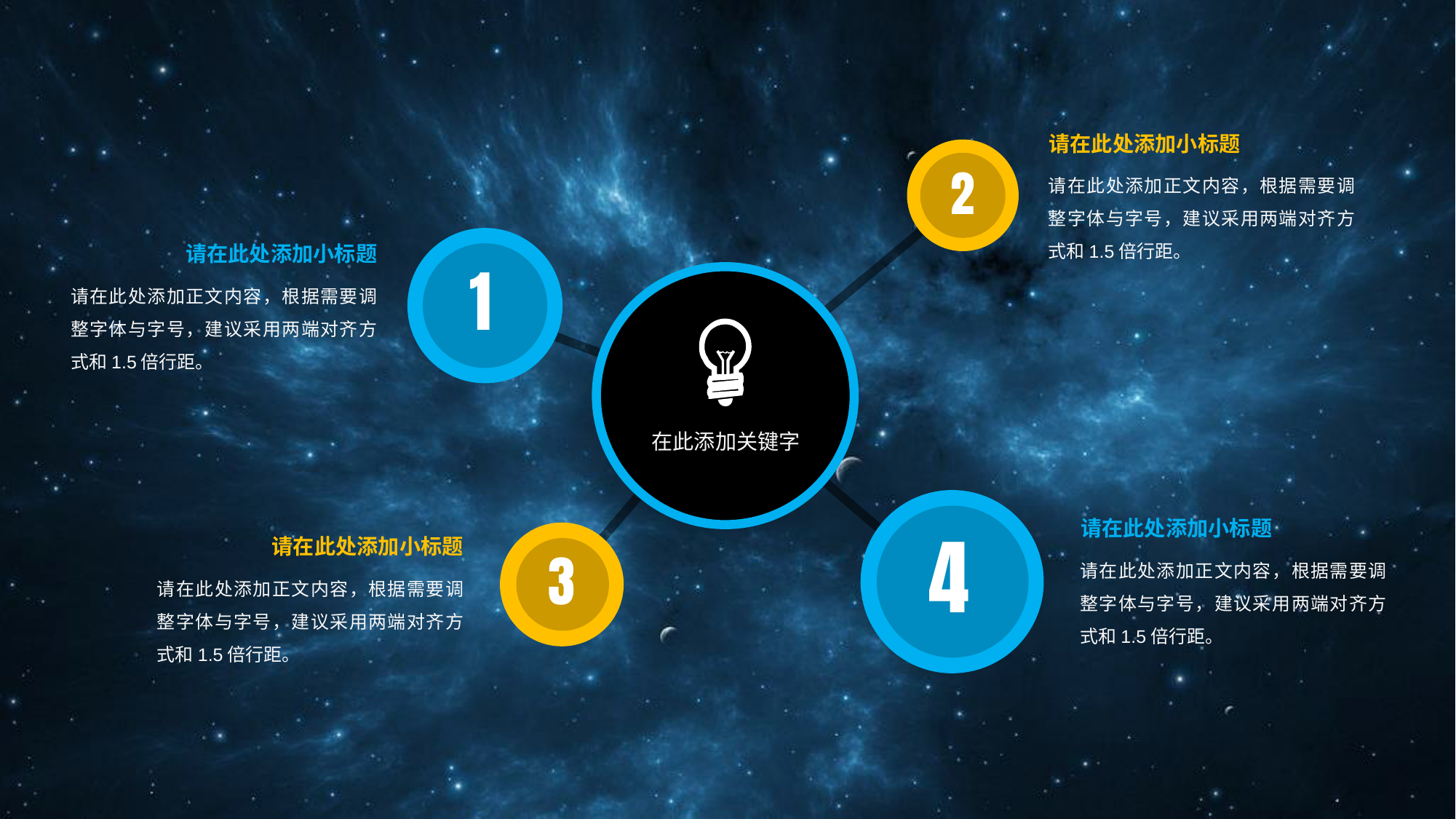

请在此处添加小标题

请在此处添加正文内容，根据需要调整字体与字号，建议采用两端对齐方式和1.5倍行距。
2

请在此处添加小标题

1

请在此处添加正文内容，根据需要调整字体与字号，建议采用两端对齐方式和1.5倍行距。

在此添加关键字

请在此处添加小标题

4
请在此处添加小标题
请在此处添加正文内容，根据需要调整字体与字号，建议采用两端对齐方式和1.5倍行距。
3
请在此处添加正文内容，根据需要调整字体与字号，建议采用两端对齐方式和1.5倍行距。